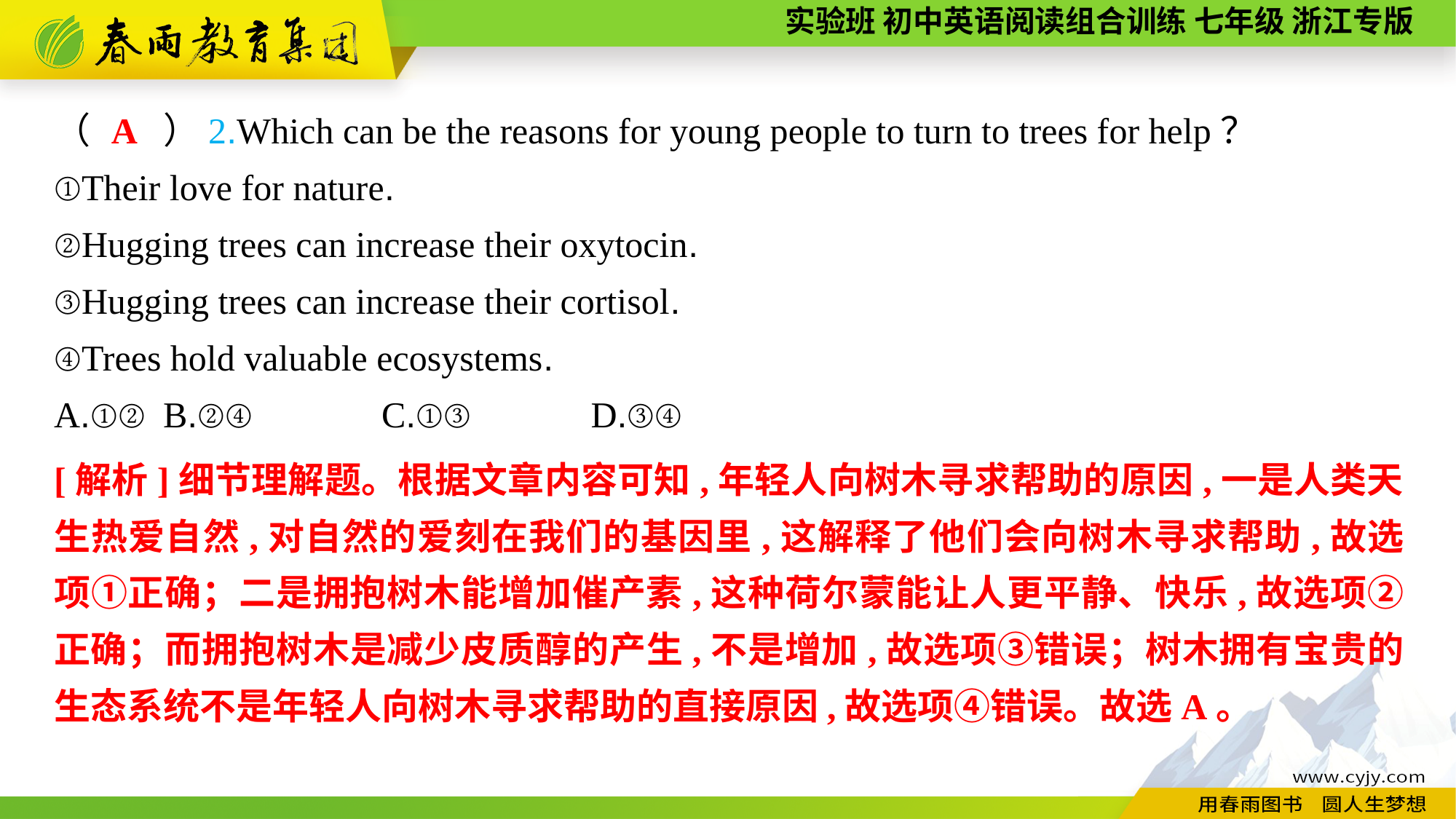

（　　）2.Which can be the reasons for young people to turn to trees for help？
①Their love for nature.
②Hugging trees can increase their oxytocin.
③Hugging trees can increase their cortisol.
④Trees hold valuable ecosystems.
A.①②	B.②④	            C.①③	           D.③④
A
[解析]细节理解题。根据文章内容可知,年轻人向树木寻求帮助的原因,一是人类天生热爱自然,对自然的爱刻在我们的基因里,这解释了他们会向树木寻求帮助,故选项①正确；二是拥抱树木能增加催产素,这种荷尔蒙能让人更平静、快乐,故选项②正确；而拥抱树木是减少皮质醇的产生,不是增加,故选项③错误；树木拥有宝贵的生态系统不是年轻人向树木寻求帮助的直接原因,故选项④错误。故选A。